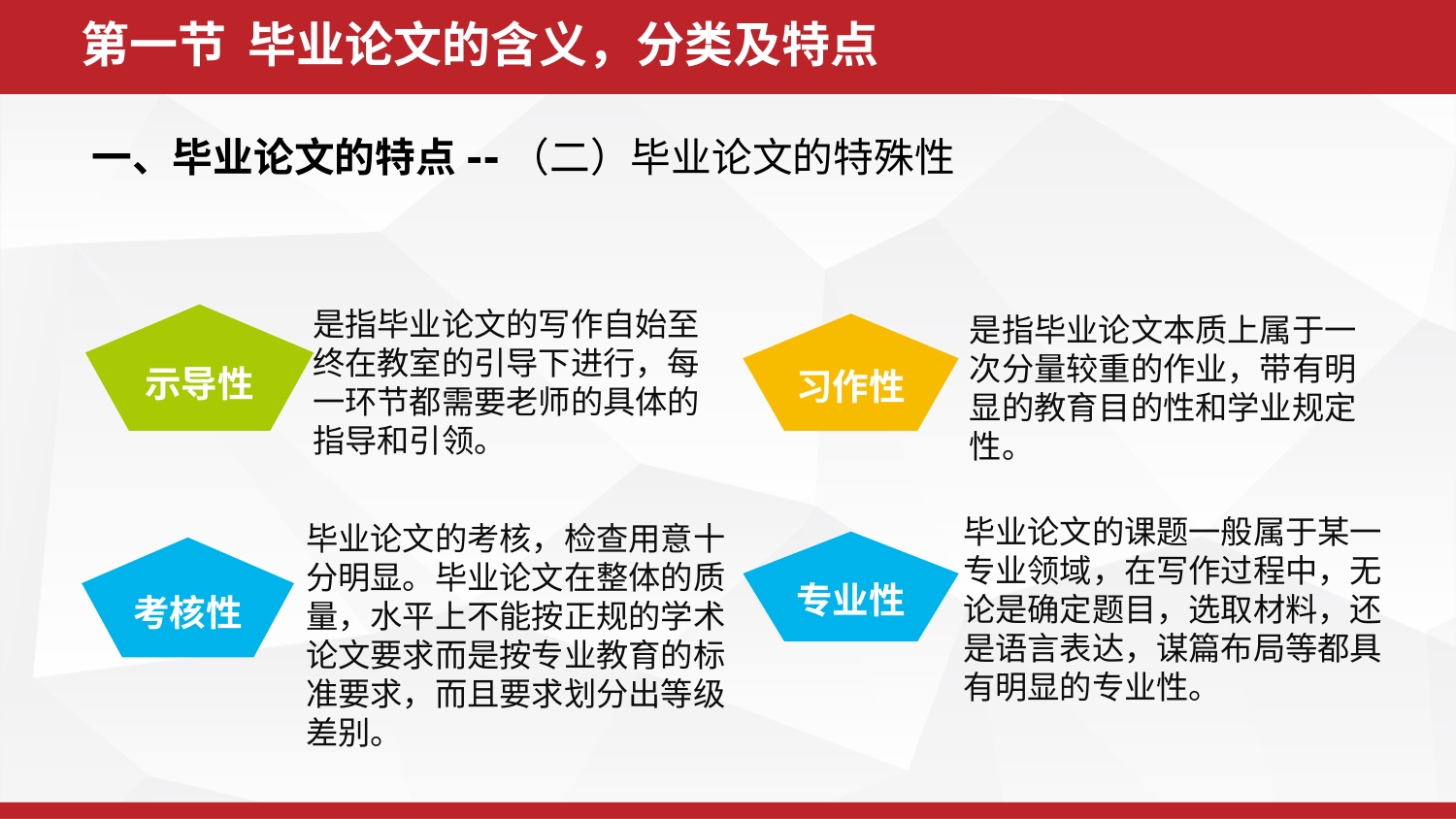

第一节  毕业论文的含义，分类及特点
一、毕业论文的特点--（二）毕业论文的特殊性
是指毕业论文的写作自始至终在教室的引导下进行，每一环节都需要老师的具体的指导和引领。
示导性
是指毕业论文本质上属于一次分量较重的作业，带有明显的教育目的性和学业规定性。
习作性
毕业论文的课题一般属于某一专业领域，在写作过程中，无论是确定题目，选取材料，还是语言表达，谋篇布局等都具有明显的专业性。
毕业论文的考核，检查用意十分明显。毕业论文在整体的质量，水平上不能按正规的学术论文要求而是按专业教育的标准要求，而且要求划分出等级差别。
专业性
考核性